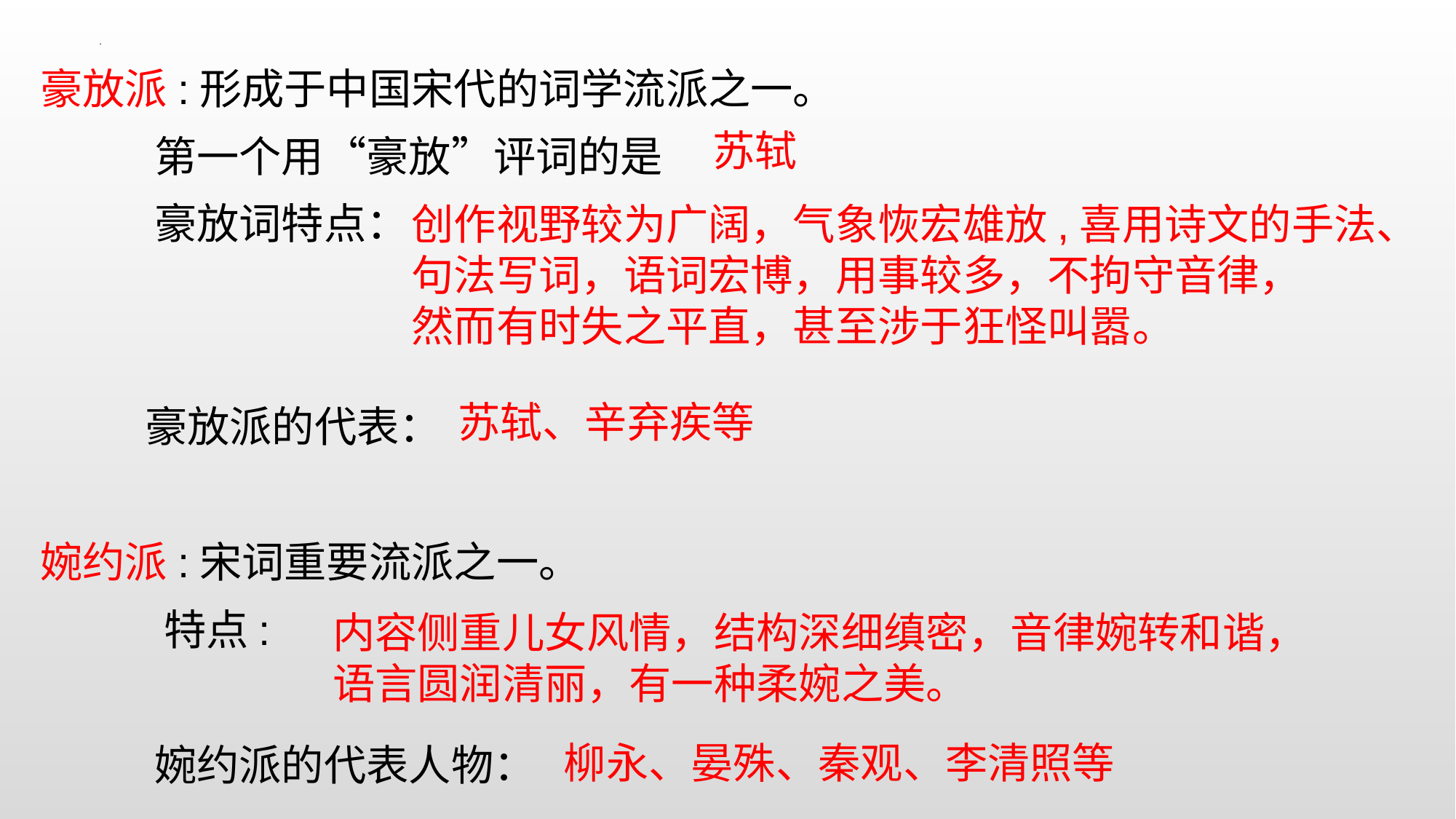

豪放派:形成于中国宋代的词学流派之一。
           第一个用“豪放”评词的是
           豪放词特点：

          豪放派的代表：

婉约派:宋词重要流派之一。
            特点:

           婉约派的代表人物：
苏轼
创作视野较为广阔，气象恢宏雄放,喜用诗文的手法、
句法写词，语词宏博，用事较多，不拘守音律，
然而有时失之平直，甚至涉于狂怪叫嚣。
苏轼、辛弃疾等
内容侧重儿女风情，结构深细缜密，音律婉转和谐，
语言圆润清丽，有一种柔婉之美。
柳永、晏殊、秦观、李清照等